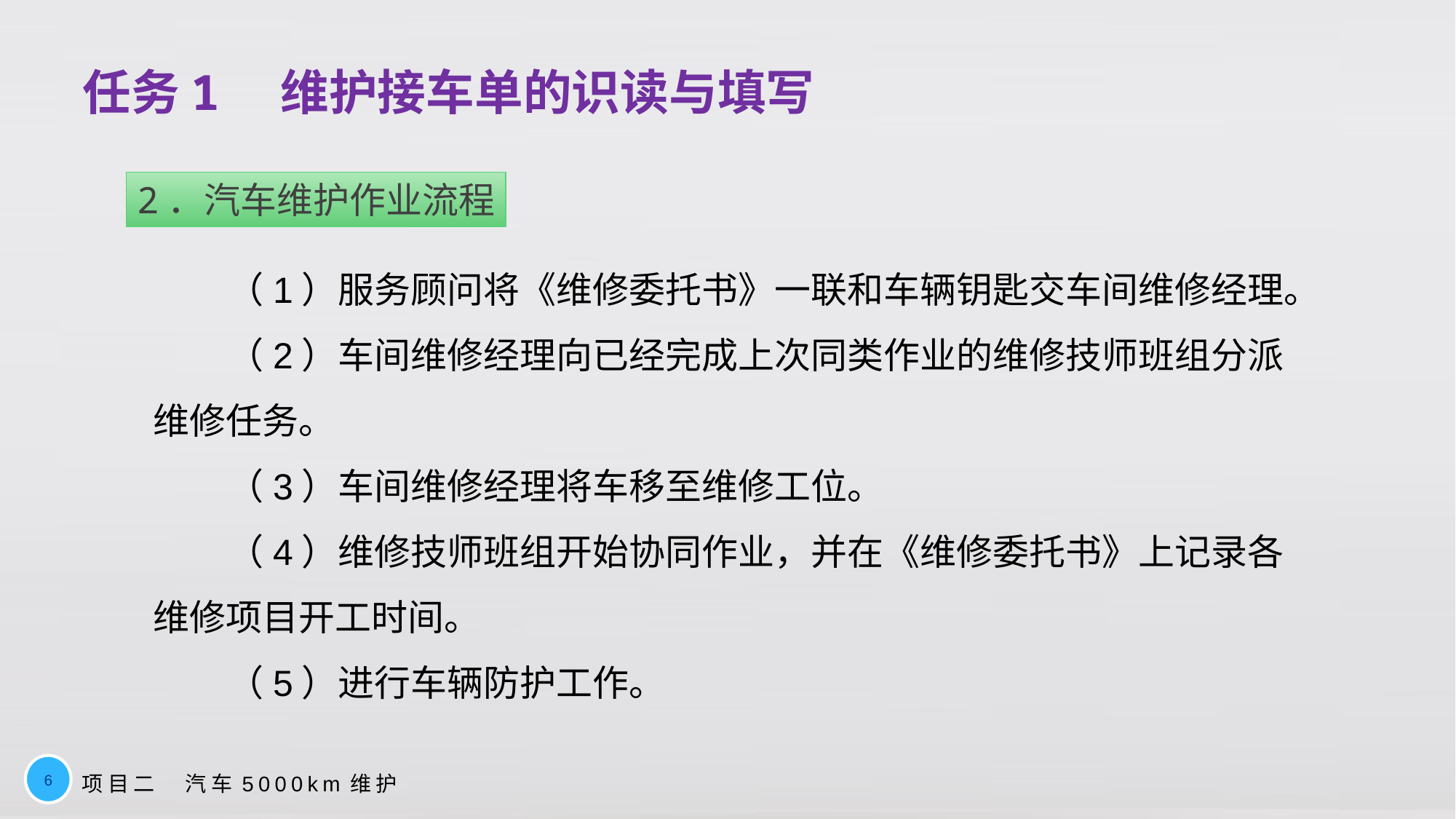

# 任务1　维护接车单的识读与填写
2．汽车维护作业流程
（1）服务顾问将《维修委托书》一联和车辆钥匙交车间维修经理。
（2）车间维修经理向已经完成上次同类作业的维修技师班组分派维修任务。
（3）车间维修经理将车移至维修工位。
（4）维修技师班组开始协同作业，并在《维修委托书》上记录各维修项目开工时间。
（5）进行车辆防护工作。
6